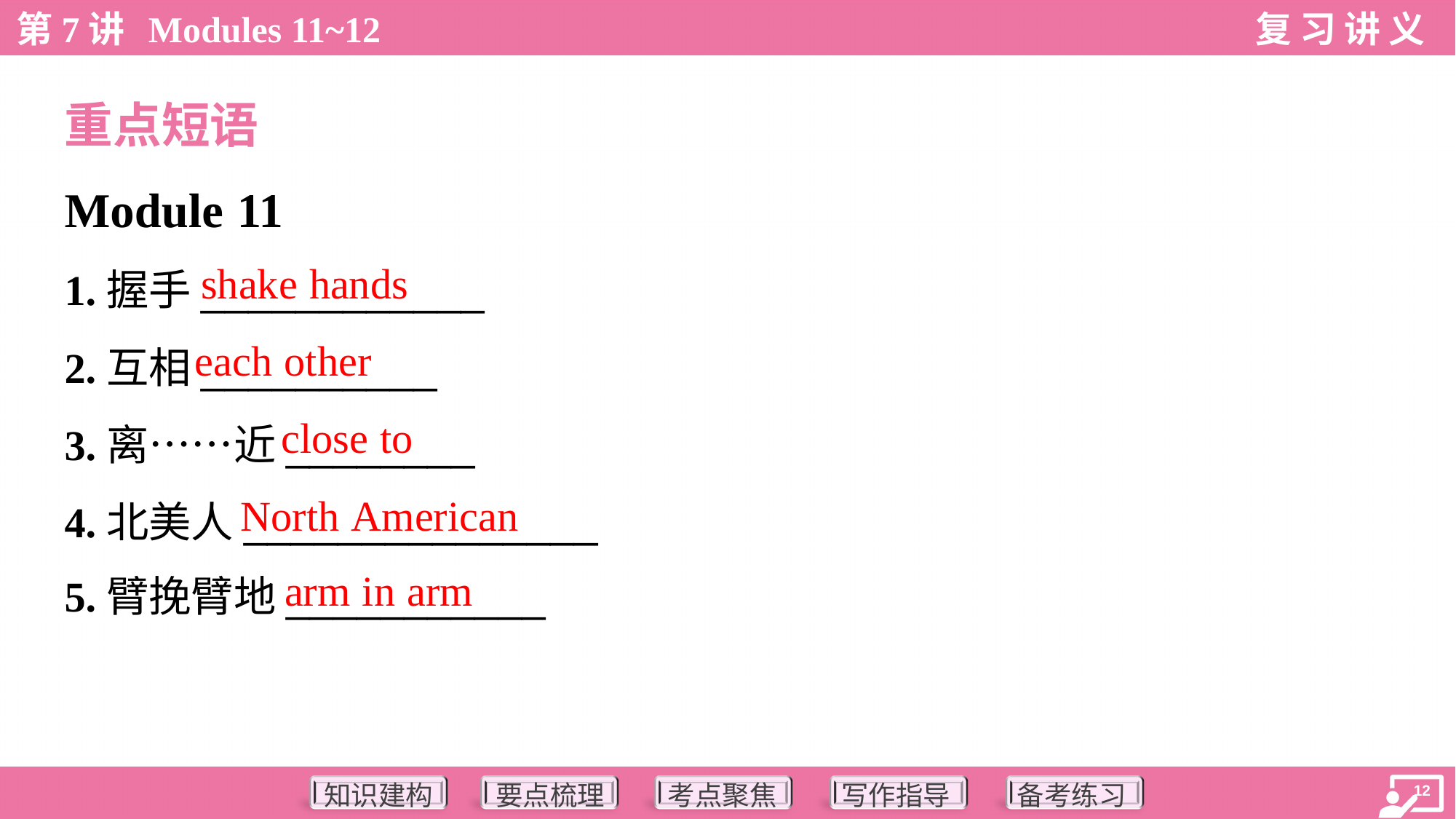

重点短语
Module 11
shake hands
1.握手____________
2.互相__________
3.离……近________
4.北美人_______________
5.臂挽臂地___________
each other
close to
North American
arm in arm